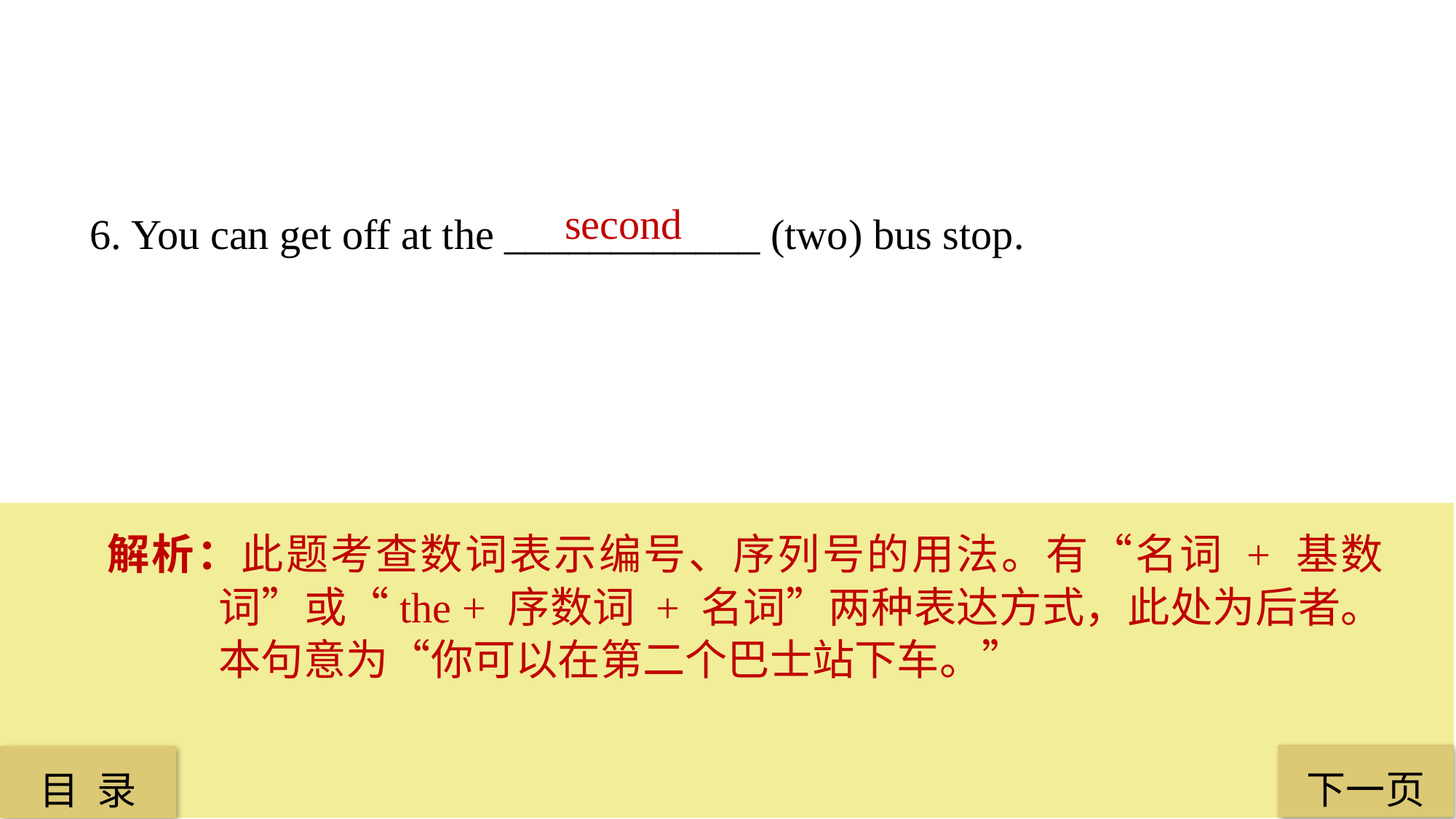

second
6. You can get off at the ____________ (two) bus stop.
解析：此题考查数词表示编号、序列号的用法。有“名词 + 基数词”或“the + 序数词 + 名词”两种表达方式，此处为后者。本句意为“你可以在第二个巴士站下车。”